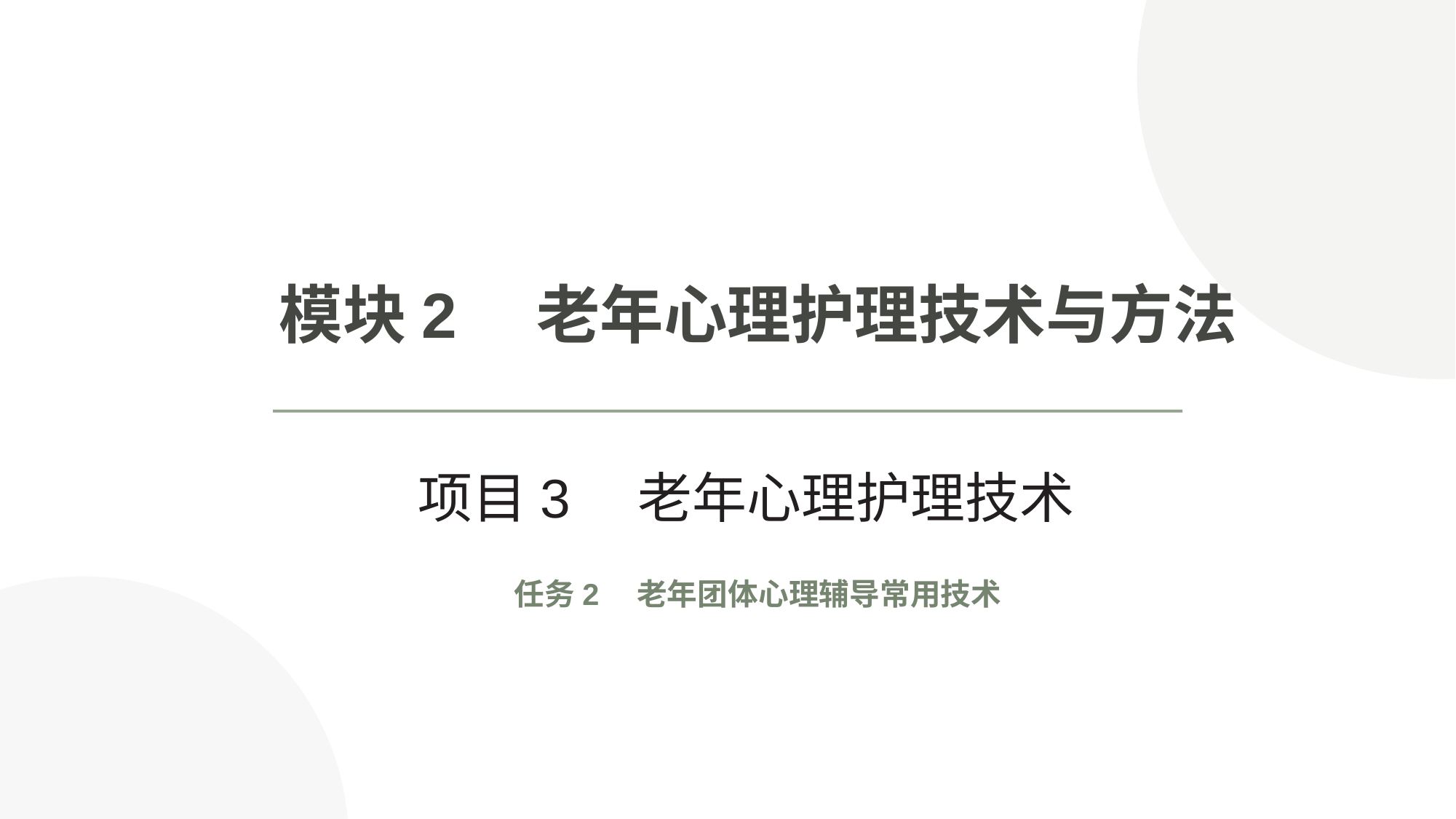

模块2　老年心理护理技术与方法

项目3　老年心理护理技术
任务2　老年团体心理辅导常用技术